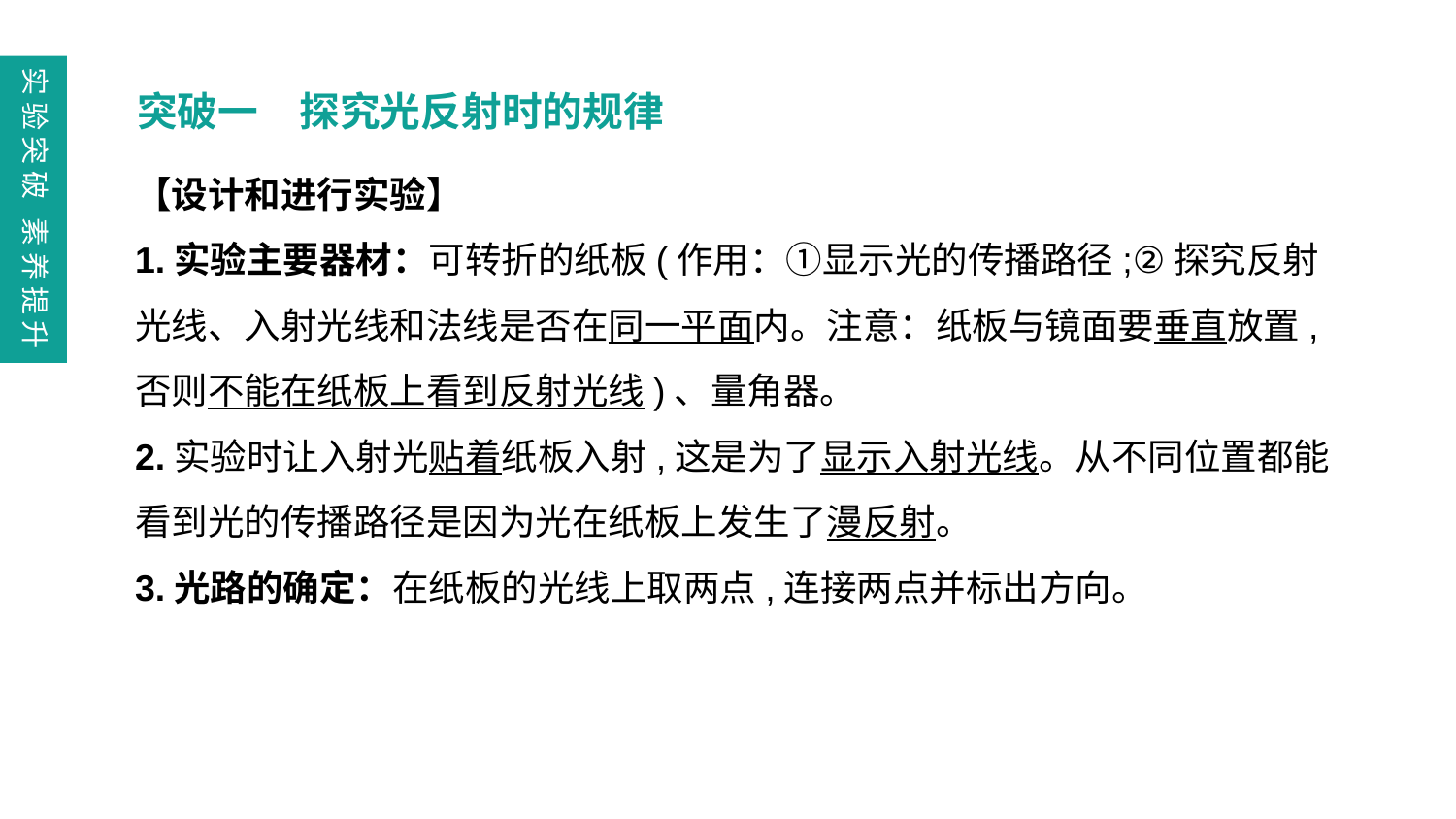

实验突破 素养提升
突破一　探究光反射时的规律
【设计和进行实验】
1.实验主要器材：可转折的纸板(作用：①显示光的传播路径;②探究反射光线、入射光线和法线是否在同一平面内。注意：纸板与镜面要垂直放置,否则不能在纸板上看到反射光线)、量角器。
2.实验时让入射光贴着纸板入射,这是为了显示入射光线。从不同位置都能看到光的传播路径是因为光在纸板上发生了漫反射。
3.光路的确定：在纸板的光线上取两点,连接两点并标出方向。